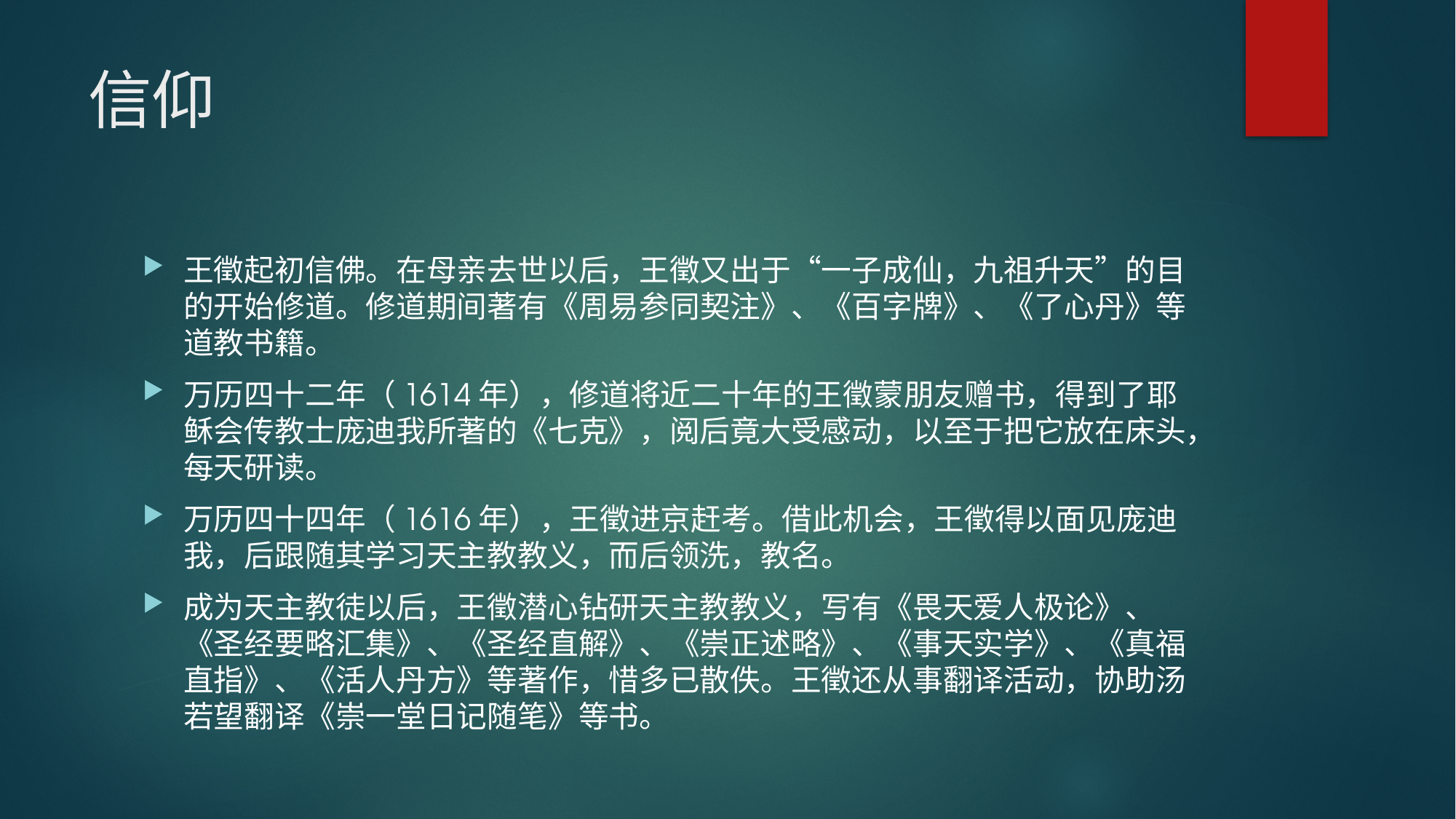

# 信仰
王徵起初信佛。在母亲去世以后，王徵又出于“一子成仙，九祖升天”的目的开始修道。修道期间著有《周易参同契注》、《百字牌》、《了心丹》等道教书籍。
万历四十二年（1614年），修道将近二十年的王徵蒙朋友赠书，得到了耶稣会传教士庞迪我所著的《七克》，阅后竟大受感动，以至于把它放在床头，每天研读。
万历四十四年（1616年），王徵进京赶考。借此机会，王徵得以面见庞迪我，后跟随其学习天主教教义，而后领洗，教名。
成为天主教徒以后，王徵潜心钻研天主教教义，写有《畏天爱人极论》、《圣经要略汇集》、《圣经直解》、《崇正述略》、《事天实学》、《真福直指》、《活人丹方》等著作，惜多已散佚。王徵还从事翻译活动，协助汤若望翻译《崇一堂日记随笔》等书。